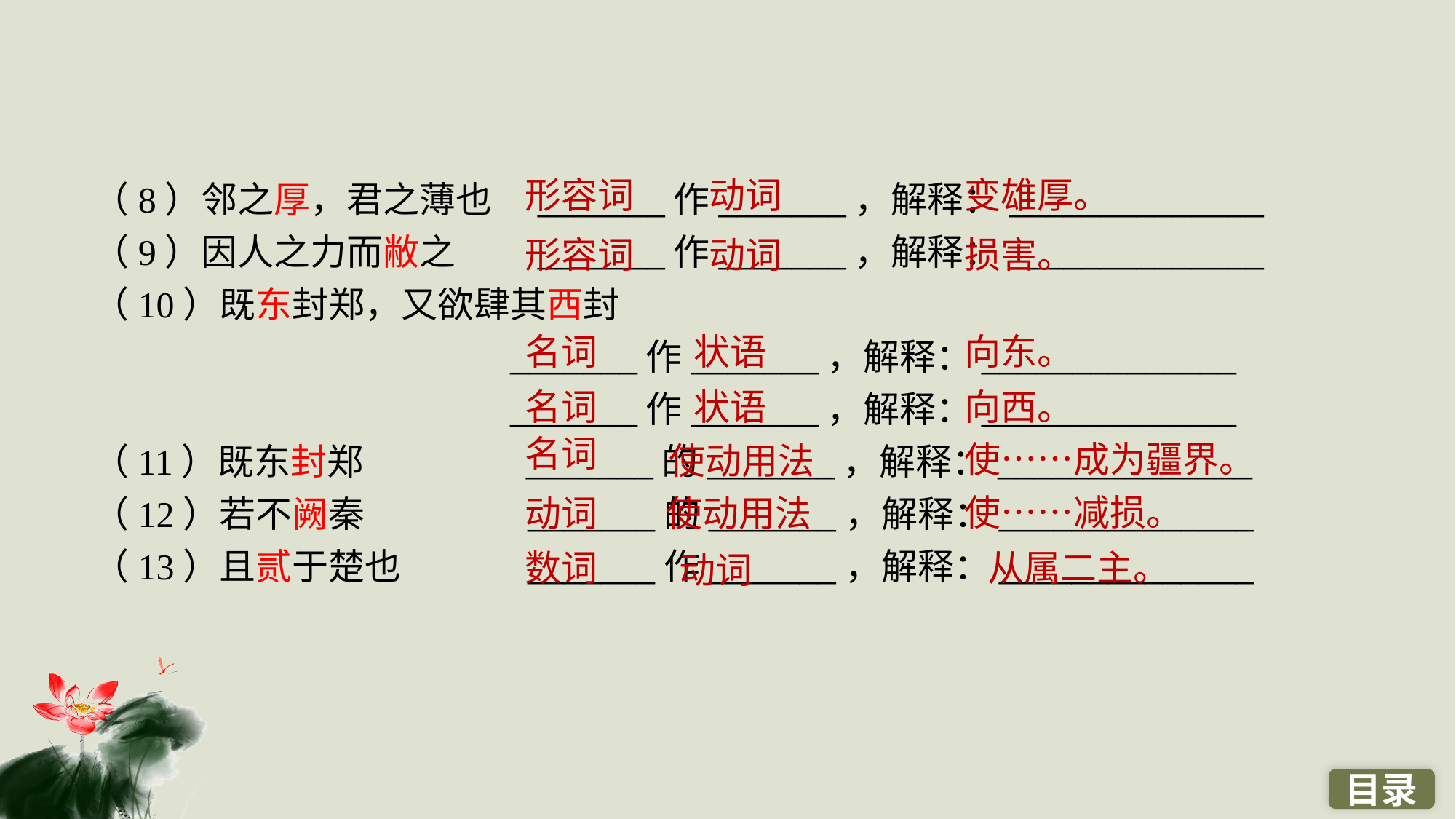

（8）邻之厚，君之薄也　_______作_______，解释：______________
（9）因人之力而敝之　　_______作_______，解释：______________
（10）既东封郑，又欲肆其西封
　　　　　　　　　　　 _______作_______，解释：______________
　　　　　　　　　　　 _______作_______，解释：______________
（11）既东封郑　　　　 _______的_______，解释：______________
（12）若不阙秦　　　　 _______的_______，解释：______________
（13）且贰于楚也　　　 _______作_______，解释：______________
形容词
动词
变雄厚。
形容词
动词
损害。
名词
状语
向东。
名词
状语
向西。
名词
使……成为疆界。
使动用法
使……减损。
动词
使动用法
数词
从属二主。
动词